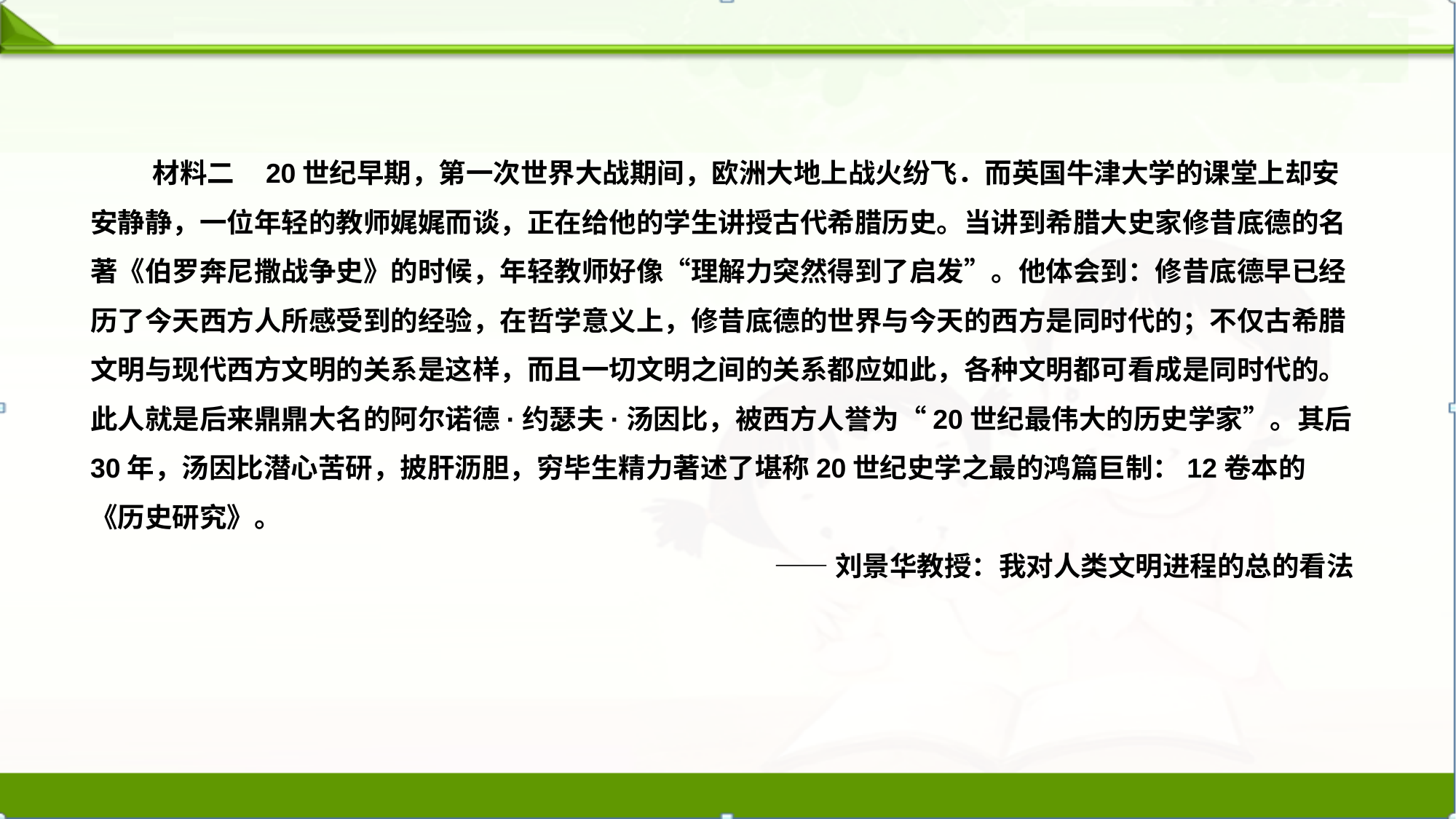

材料二    20世纪早期，第一次世界大战期间，欧洲大地上战火纷飞．而英国牛津大学的课堂上却安安静静，一位年轻的教师娓娓而谈，正在给他的学生讲授古代希腊历史。当讲到希腊大史家修昔底德的名著《伯罗奔尼撒战争史》的时候，年轻教师好像“理解力突然得到了启发”。他体会到：修昔底德早已经历了今天西方人所感受到的经验，在哲学意义上，修昔底德的世界与今天的西方是同时代的；不仅古希腊文明与现代西方文明的关系是这样，而且一切文明之间的关系都应如此，各种文明都可看成是同时代的。此人就是后来鼎鼎大名的阿尔诺德·约瑟夫·汤因比，被西方人誉为“20世纪最伟大的历史学家”。其后30年，汤因比潜心苦研，披肝沥胆，穷毕生精力著述了堪称20世纪史学之最的鸿篇巨制：12卷本的《历史研究》。
——刘景华教授：我对人类文明进程的总的看法